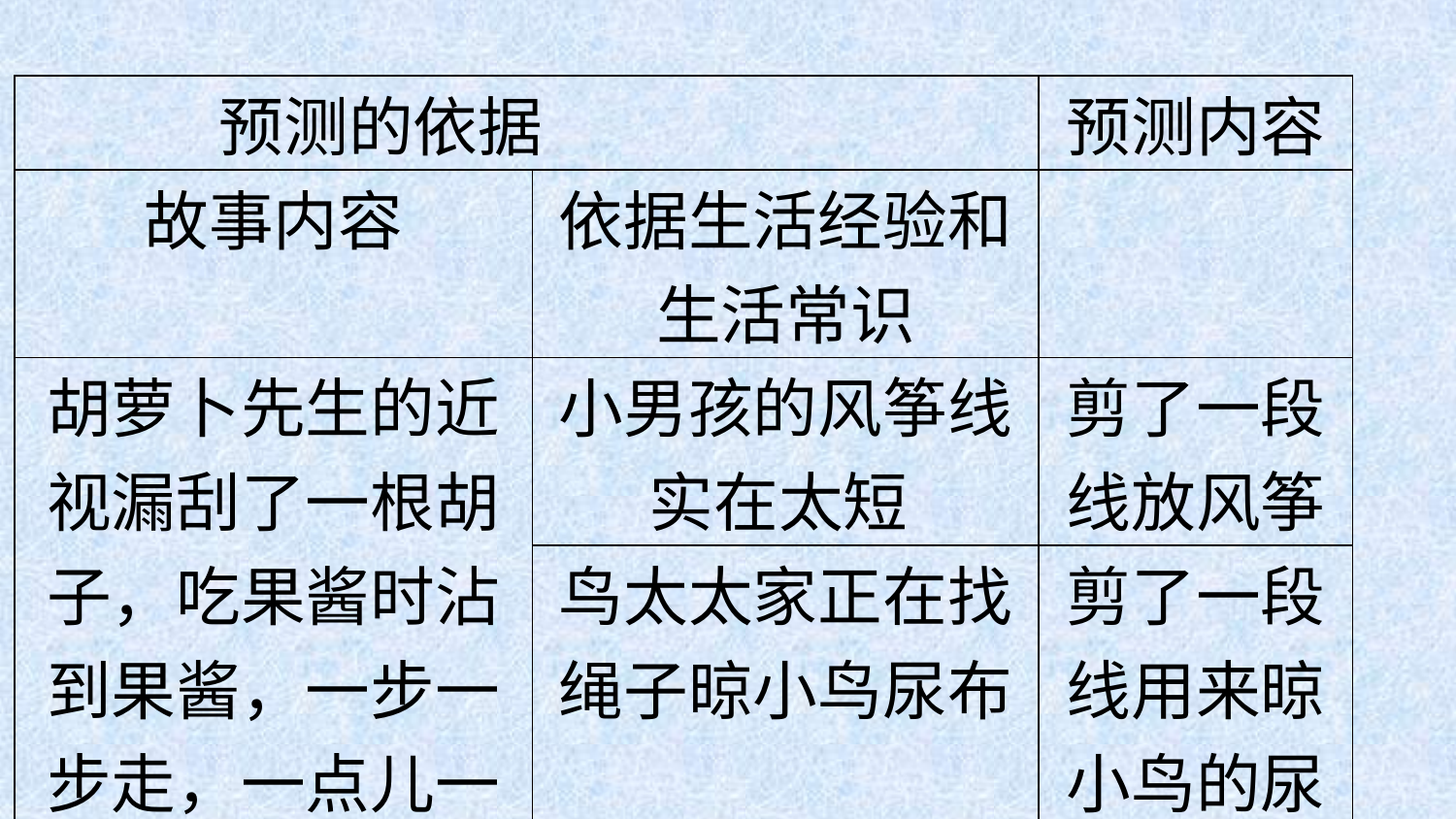

| 预测的依据 |  | 预测内容 |
| --- | --- | --- |
| 故事内容 | 依据生活经验和生活常识 |  |
| 胡萝卜先生的近视漏刮了一根胡子，吃果酱时沾到果酱，一步一步走，一点儿一点儿长长。 | 小男孩的风筝线实在太短 | 剪了一段线放风筝 |
|  | 鸟太太家正在找绳子晾小鸟尿布 | 剪了一段线用来晾小鸟的尿布 |